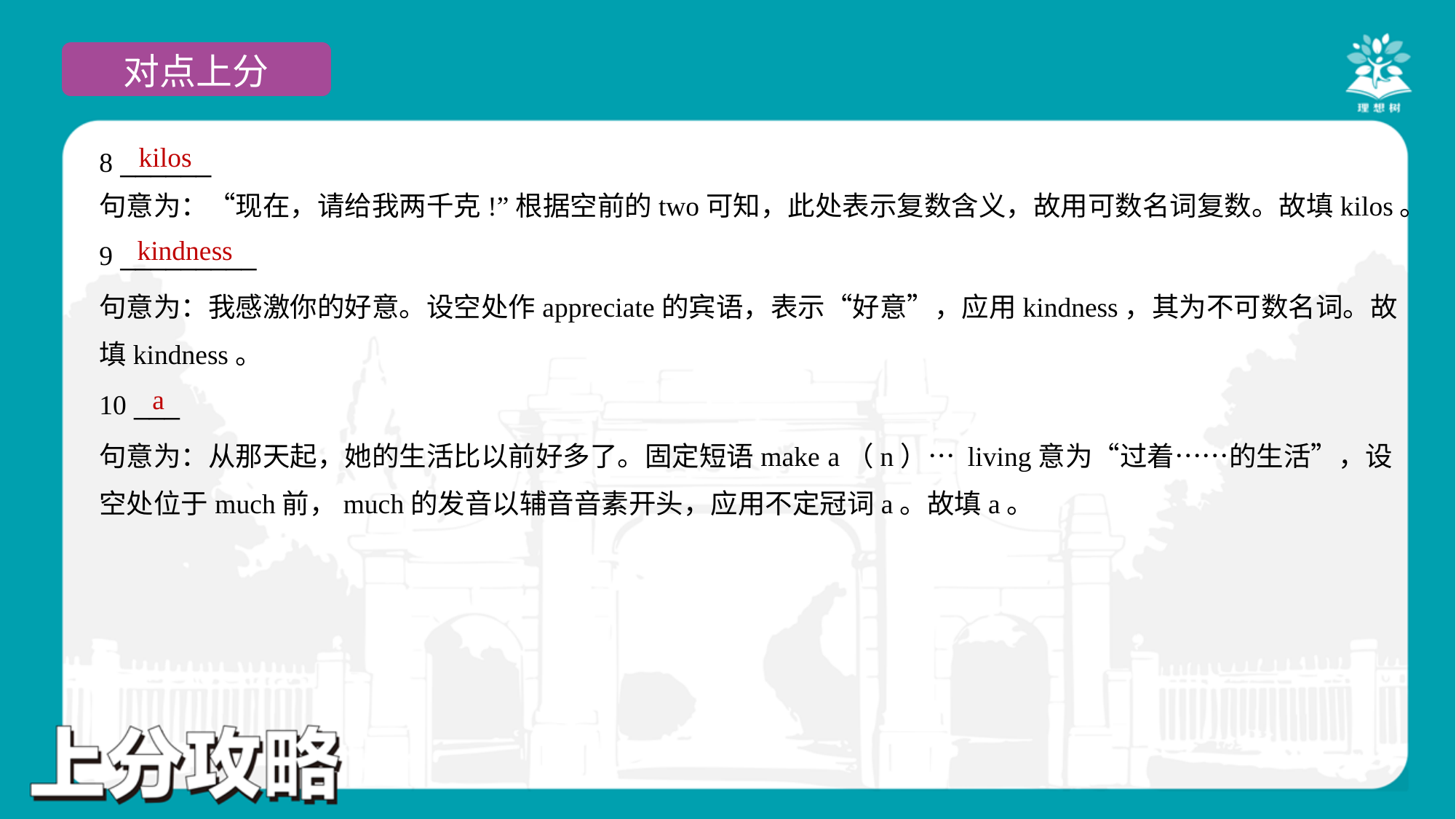

kilos
8 ______
句意为：“现在，请给我两千克!”根据空前的two可知，此处表示复数含义，故用可数名词复数。故填kilos。
kindness
9 _________
句意为：我感激你的好意。设空处作appreciate的宾语，表示“好意”，应用kindness，其为不可数名词。故
填kindness。
a
10 ___
句意为：从那天起，她的生活比以前好多了。固定短语make a（n）… living意为“过着……的生活”，设
空处位于much前，much的发音以辅音音素开头，应用不定冠词a。故填a。